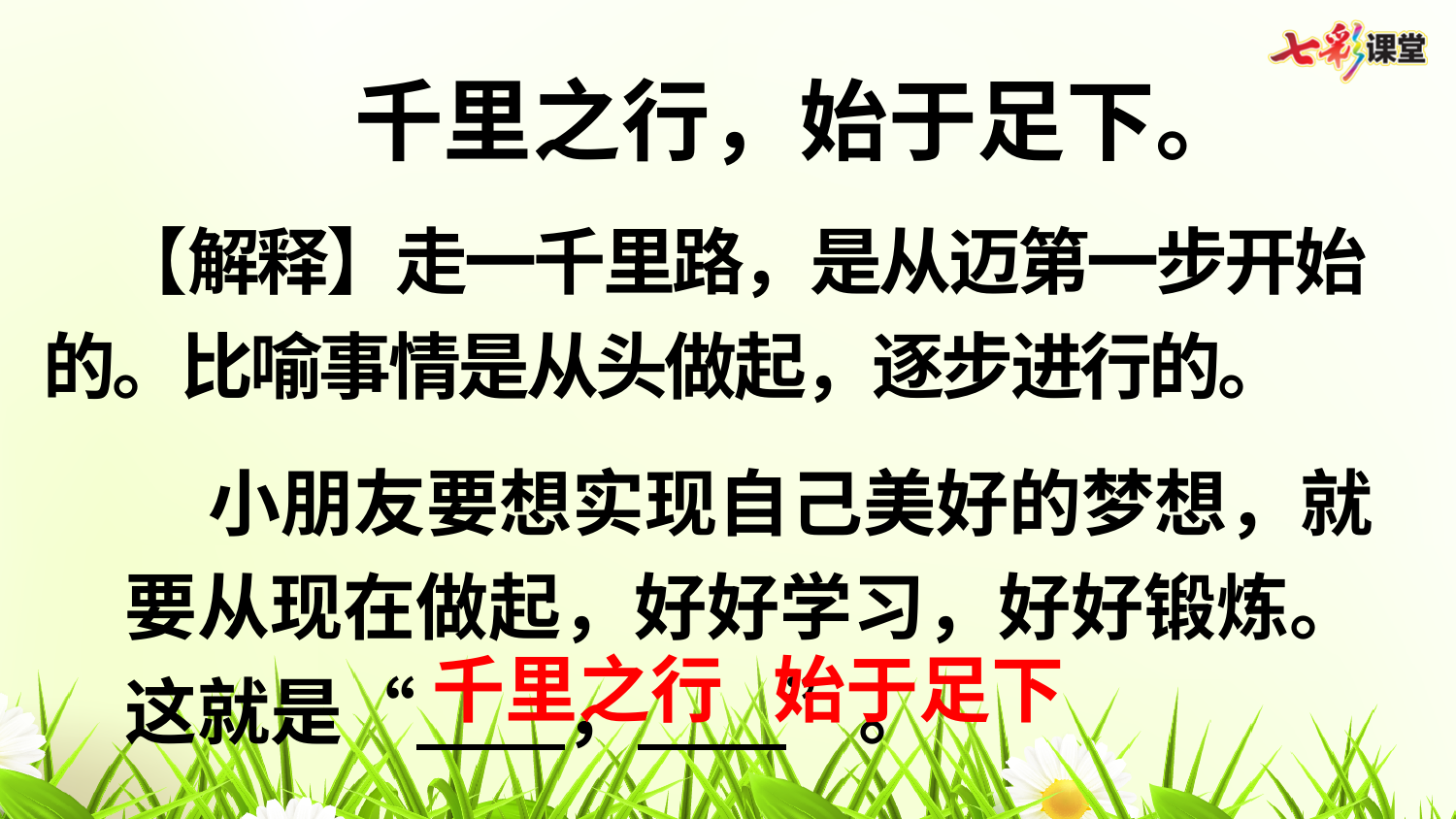

千里之行，始于足下。
    【解释】走一千里路，是从迈第一步开始的。比喻事情是从头做起，逐步进行的。
    小朋友要想实现自己美好的梦想，就要从现在做起，好好学习，好好锻炼。这就是“         ，         ”。
千里之行   始于足下